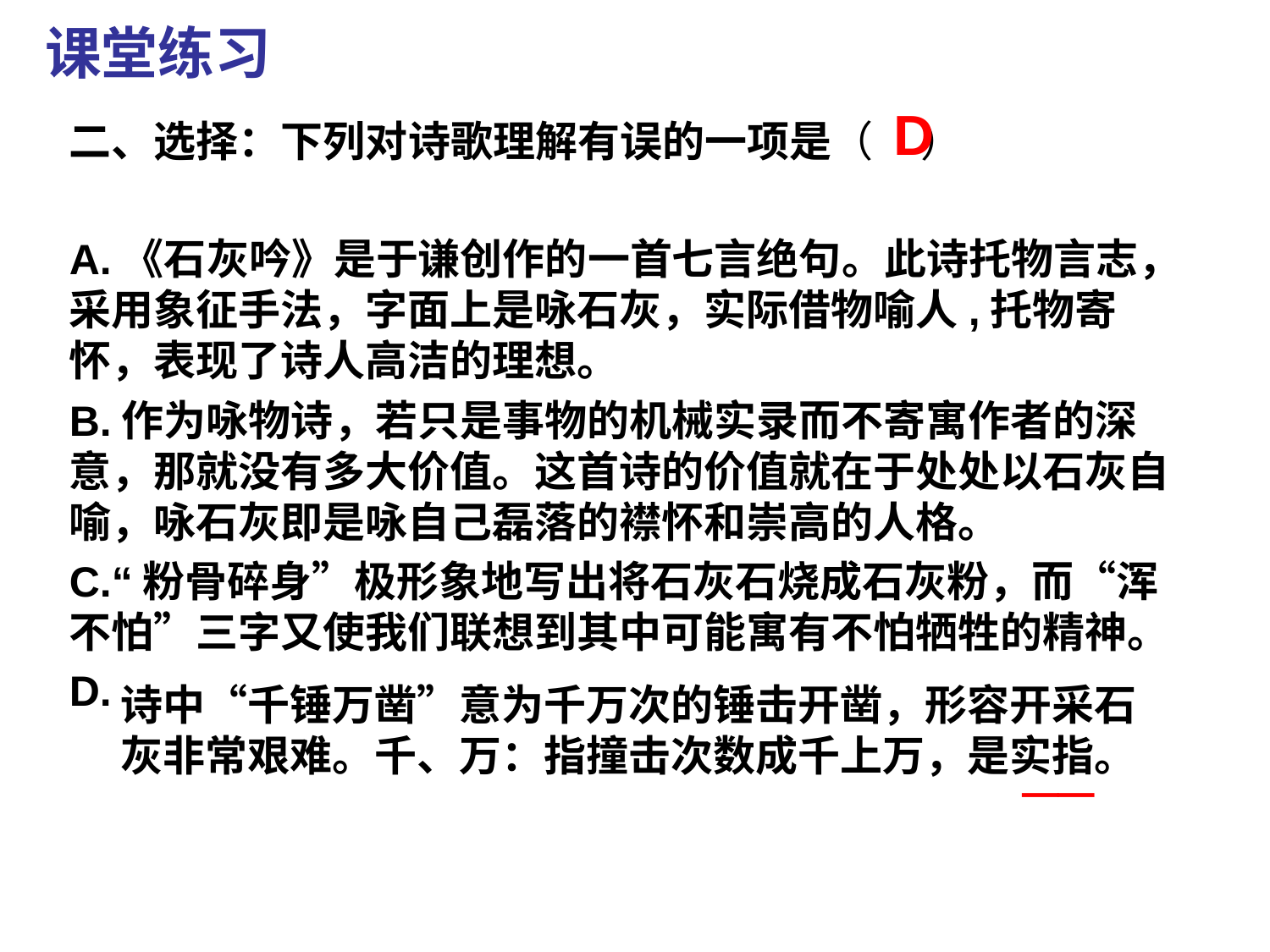

课堂练习
D
二、选择：下列对诗歌理解有误的一项是（     ）

A.《石灰吟》是于谦创作的一首七言绝句。此诗托物言志，采用象征手法，字面上是咏石灰，实际借物喻人,托物寄怀，表现了诗人高洁的理想。
B.作为咏物诗，若只是事物的机械实录而不寄寓作者的深意，那就没有多大价值。这首诗的价值就在于处处以石灰自喻，咏石灰即是咏自己磊落的襟怀和崇高的人格。
C.“粉骨碎身”极形象地写出将石灰石烧成石灰粉，而“浑不怕”三字又使我们联想到其中可能寓有不怕牺牲的精神。
D.
诗中“千锤万凿”意为千万次的锤击开凿，形容开采石灰非常艰难。千、万：指撞击次数成千上万，是实指。
__